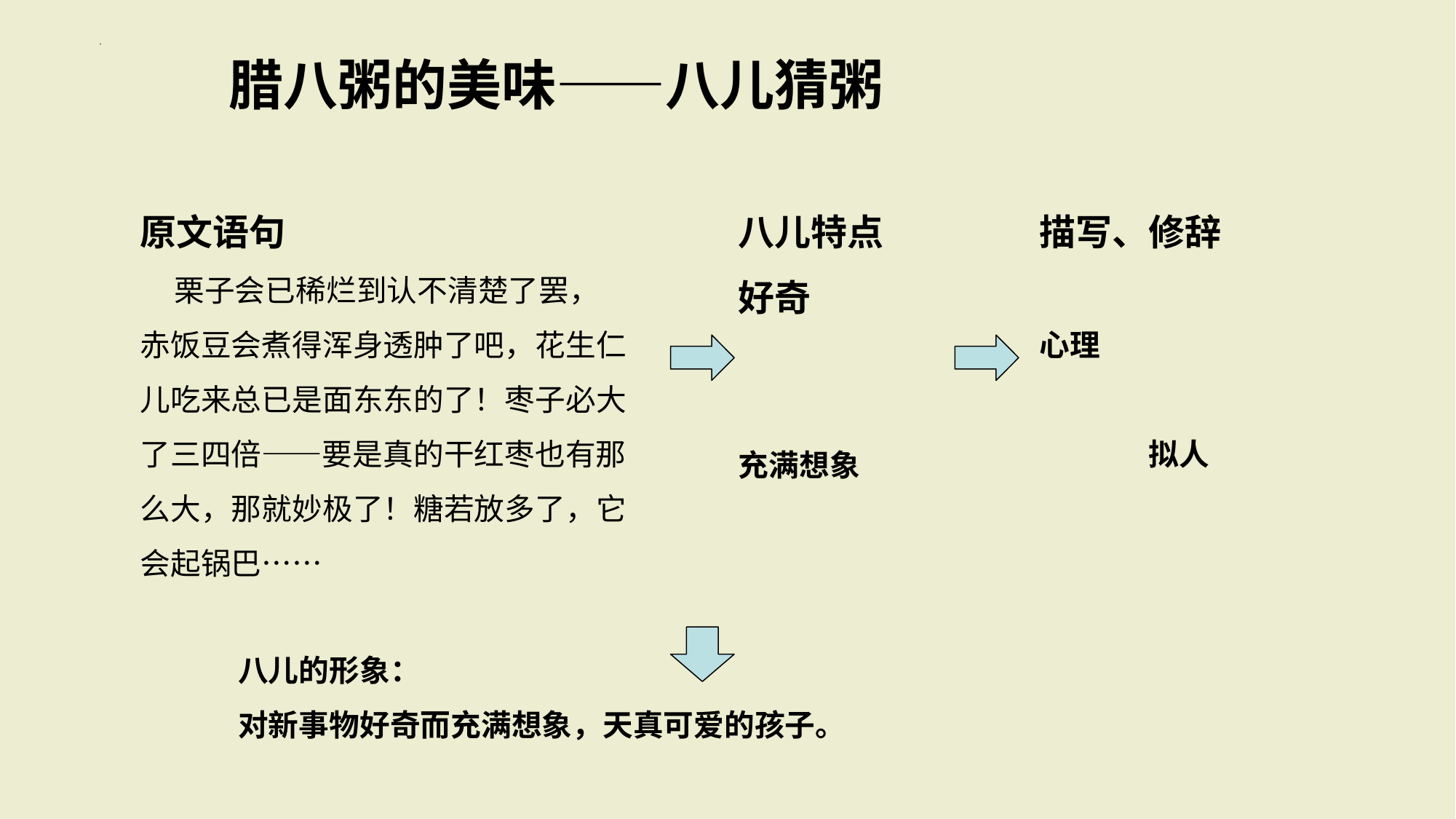

腊八粥的美味——八儿猜粥
八儿特点
好奇

充满想象
描写、修辞

心理

	拟人
原文语句
    栗子会已稀烂到认不清楚了罢，赤饭豆会煮得浑身透肿了吧，花生仁儿吃来总已是面东东的了！枣子必大了三四倍——要是真的干红枣也有那么大，那就妙极了！糖若放多了，它会起锅巴……

八儿的形象：
对新事物好奇而充满想象，天真可爱的孩子。